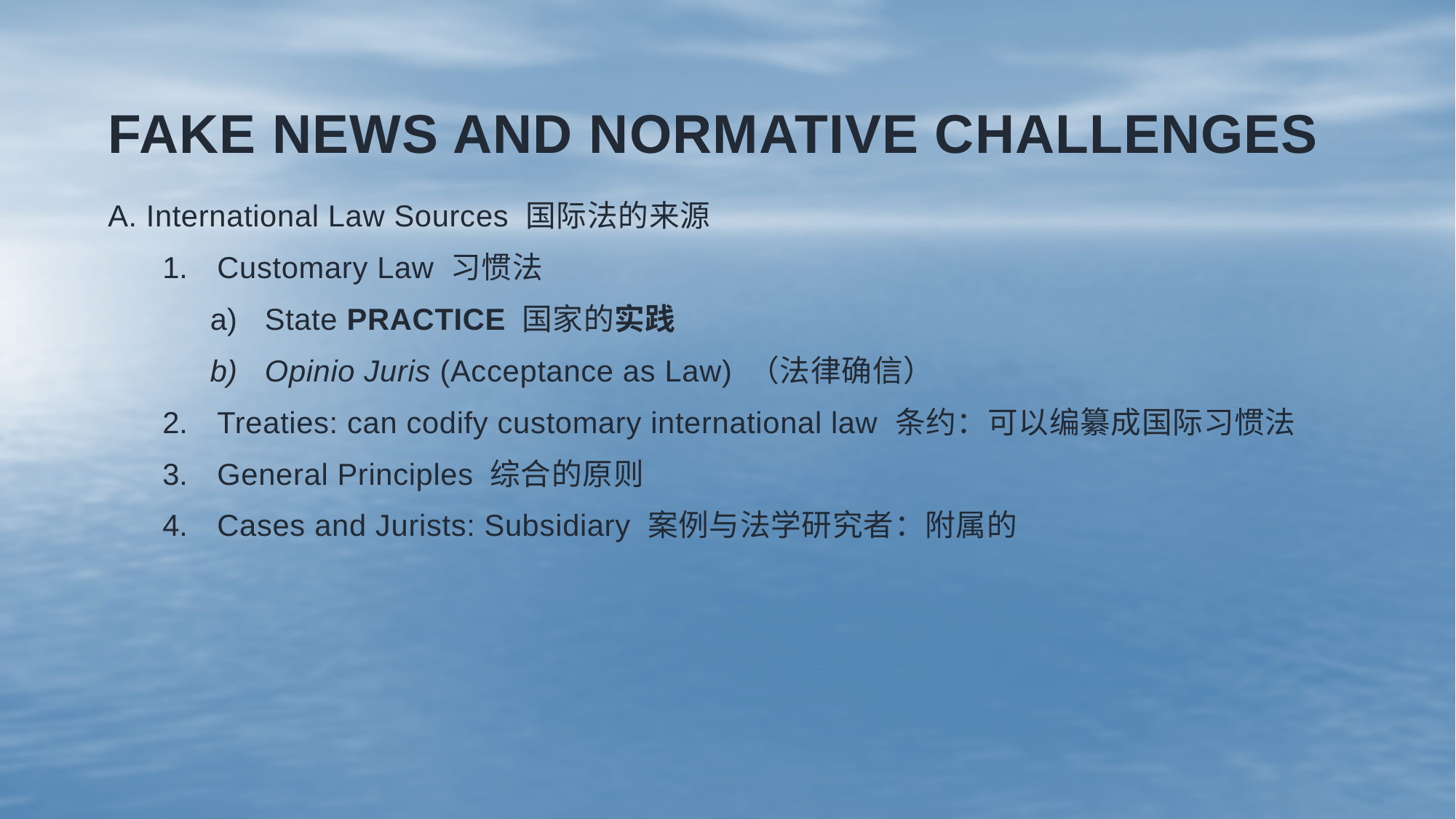

# Fake news and normative challenges
A. International Law Sources 国际法的来源
Customary Law 习惯法
State PRACTICE 国家的实践
Opinio Juris (Acceptance as Law) （法律确信）
Treaties: can codify customary international law 条约：可以编纂成国际习惯法
General Principles 综合的原则
Cases and Jurists: Subsidiary 案例与法学研究者：附属的